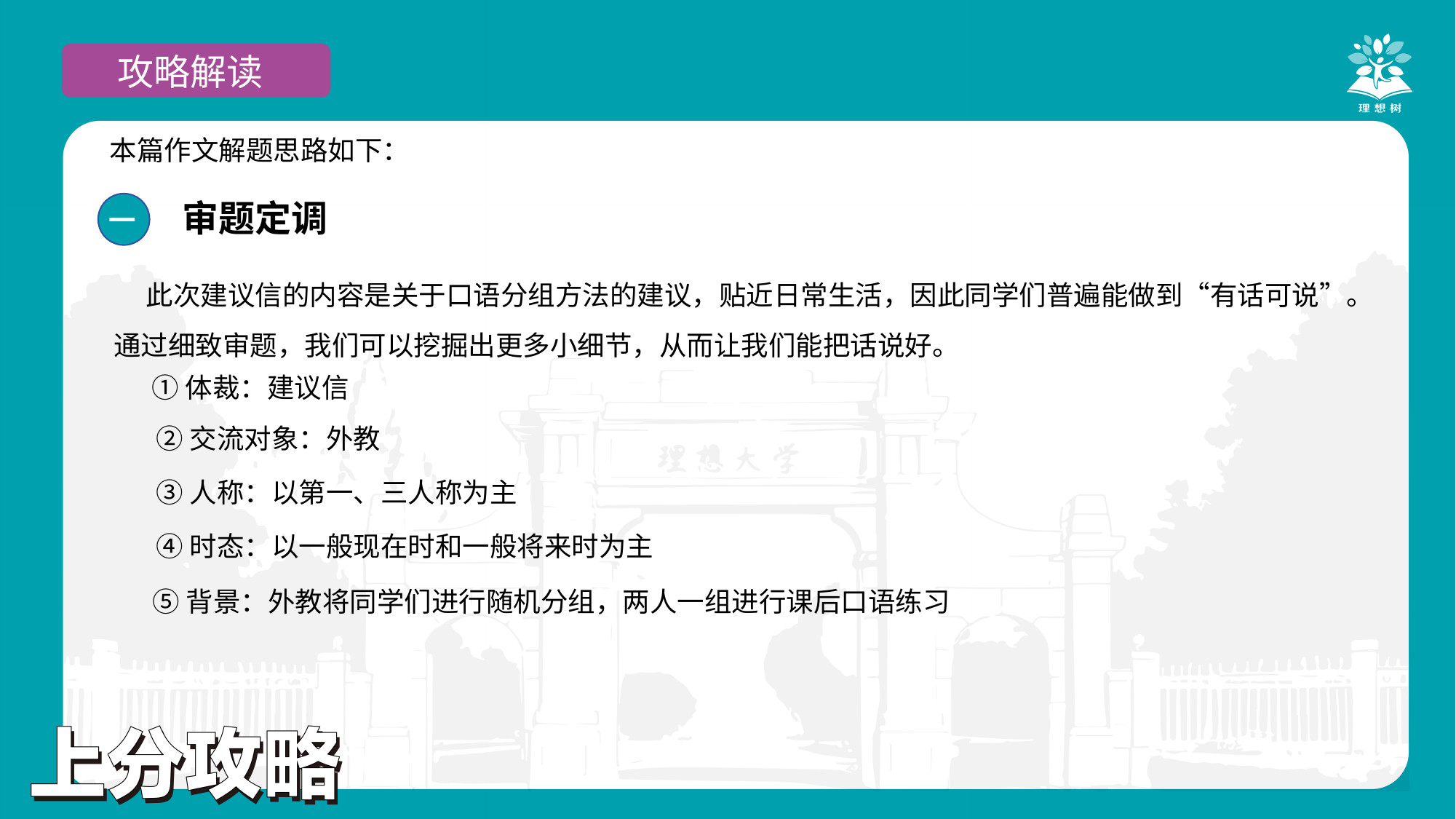

攻略解读
本篇作文解题思路如下：
审题定调

一
此次建议信的内容是关于口语分组方法的建议，贴近日常生活，因此同学们普遍能做到“有话可说”。通过细致审题，我们可以挖掘出更多小细节，从而让我们能把话说好。
①体裁：建议信
②交流对象：外教
③人称：以第一、三人称为主
④时态：以一般现在时和一般将来时为主
⑤背景：外教将同学们进行随机分组，两人一组进行课后口语练习